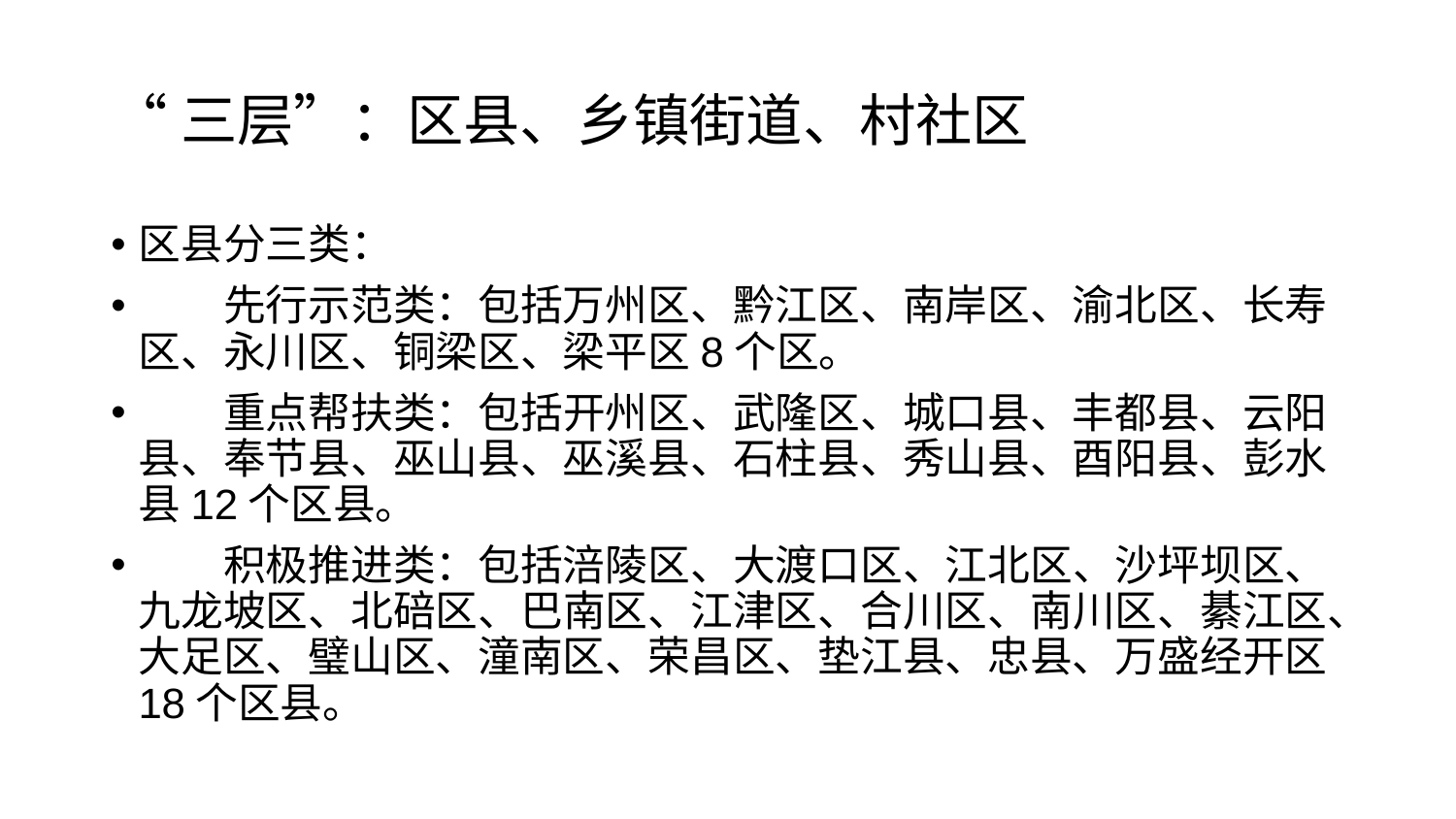

# “三层”：区县、乡镇街道、村社区
区县分三类：
　　先行示范类：包括万州区、黔江区、南岸区、渝北区、长寿区、永川区、铜梁区、梁平区8个区。
　　重点帮扶类：包括开州区、武隆区、城口县、丰都县、云阳县、奉节县、巫山县、巫溪县、石柱县、秀山县、酉阳县、彭水县12个区县。
　　积极推进类：包括涪陵区、大渡口区、江北区、沙坪坝区、九龙坡区、北碚区、巴南区、江津区、合川区、南川区、綦江区、大足区、璧山区、潼南区、荣昌区、垫江县、忠县、万盛经开区18个区县。